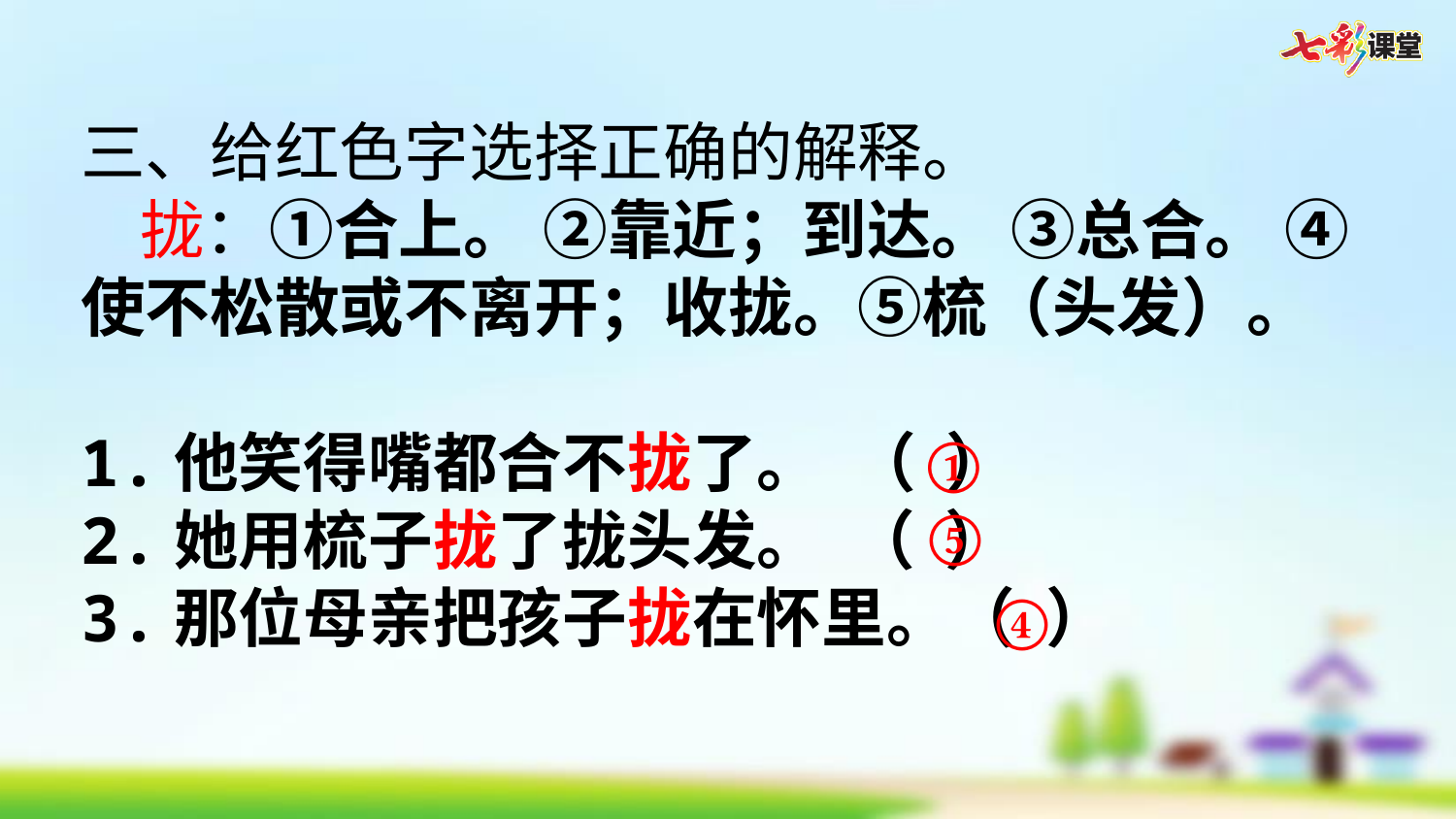

三、给红色字选择正确的解释。
   拢：①合上。 ②靠近；到达。 ③总合。 ④使不松散或不离开；收拢。⑤梳（头发）。

1.他笑得嘴都合不拢了。  （  ）
2.她用梳子拢了拢头发。  （  ）
3.那位母亲把孩子拢在怀里。（  ）
①
⑤
④